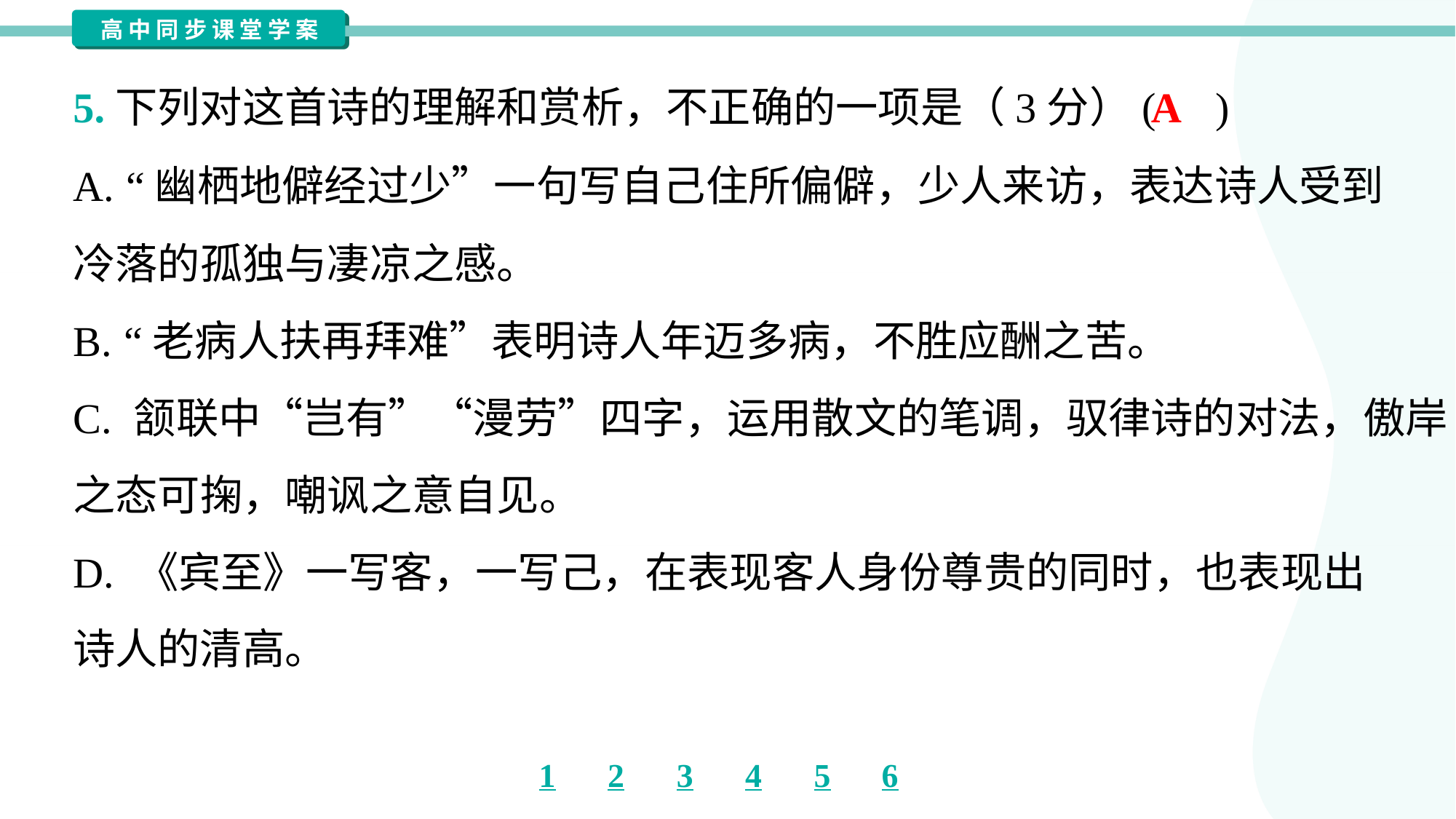

A
5.下列对这首诗的理解和赏析，不正确的一项是（3分）(     )
A. “幽栖地僻经过少”一句写自己住所偏僻，少人来访，表达诗人受到
冷落的孤独与凄凉之感。
B. “老病人扶再拜难”表明诗人年迈多病，不胜应酬之苦。
C. 颔联中“岂有”“漫劳”四字，运用散文的笔调，驭律诗的对法，傲岸
之态可掬，嘲讽之意自见。
D. 《宾至》一写客，一写己，在表现客人身份尊贵的同时，也表现出
诗人的清高。